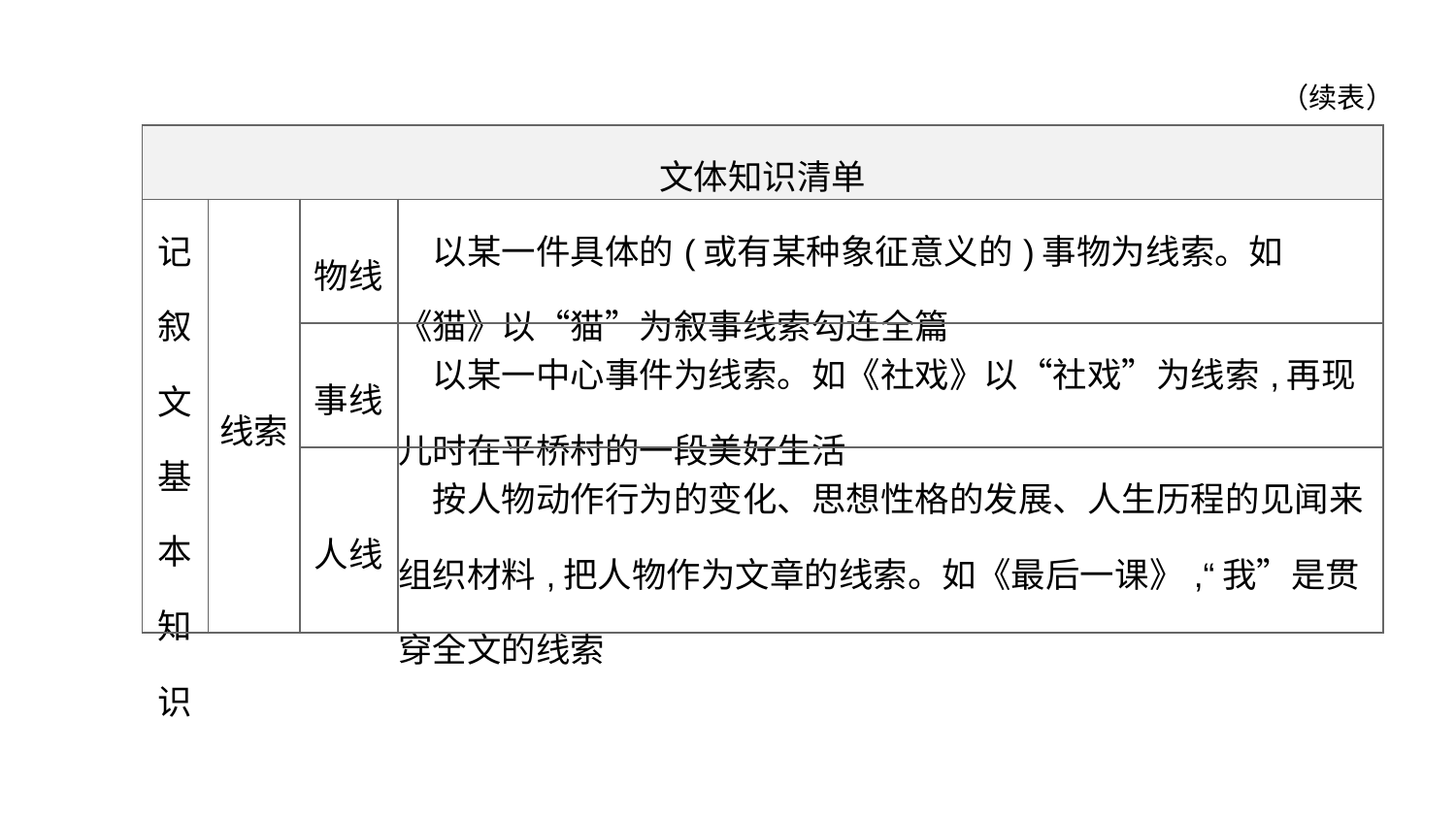

（续表）
| 文体知识清单 |  |  |  |
| --- | --- | --- | --- |
| 记 叙 文 基 本 知 识 | 线索 | 物线 | 以某一件具体的(或有某种象征意义的)事物为线索。如《猫》以“猫”为叙事线索勾连全篇 |
|  |  | 事线 | 以某一中心事件为线索。如《社戏》以“社戏”为线索,再现儿时在平桥村的一段美好生活 |
|  |  | 人线 | 按人物动作行为的变化、思想性格的发展、人生历程的见闻来组织材料,把人物作为文章的线索。如《最后一课》,“我”是贯穿全文的线索 |